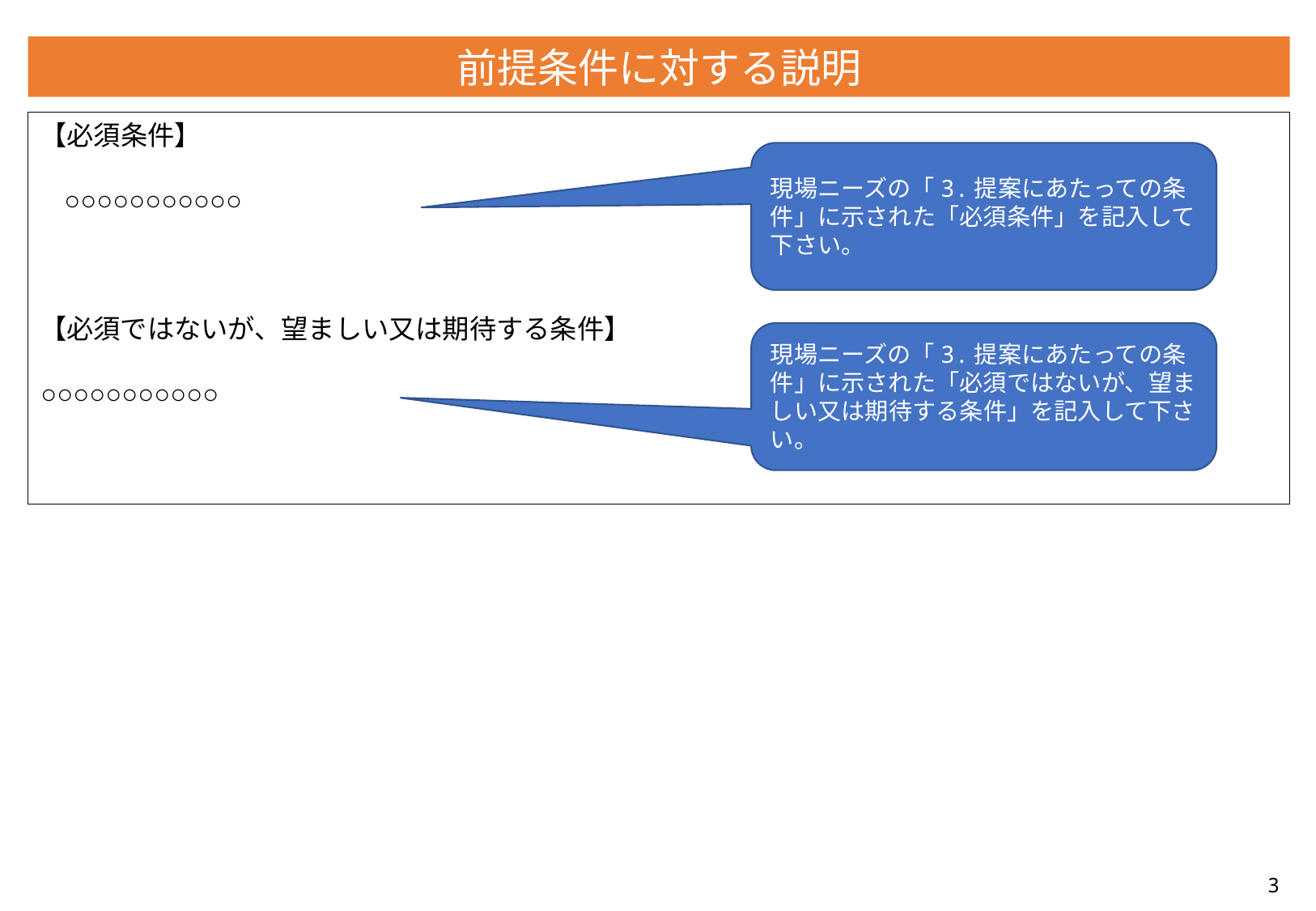

前提条件に対する説明
【必須条件】

○○○○○○○○○○○

【必須ではないが、望ましい又は期待する条件】

○○○○○○○○○○○

現場ニーズの「3.提案にあたっての条件」に示された「必須条件」を記入して下さい。
現場ニーズの「3.提案にあたっての条件」に示された「必須ではないが、望ましい又は期待する条件」を記入して下さい。
3